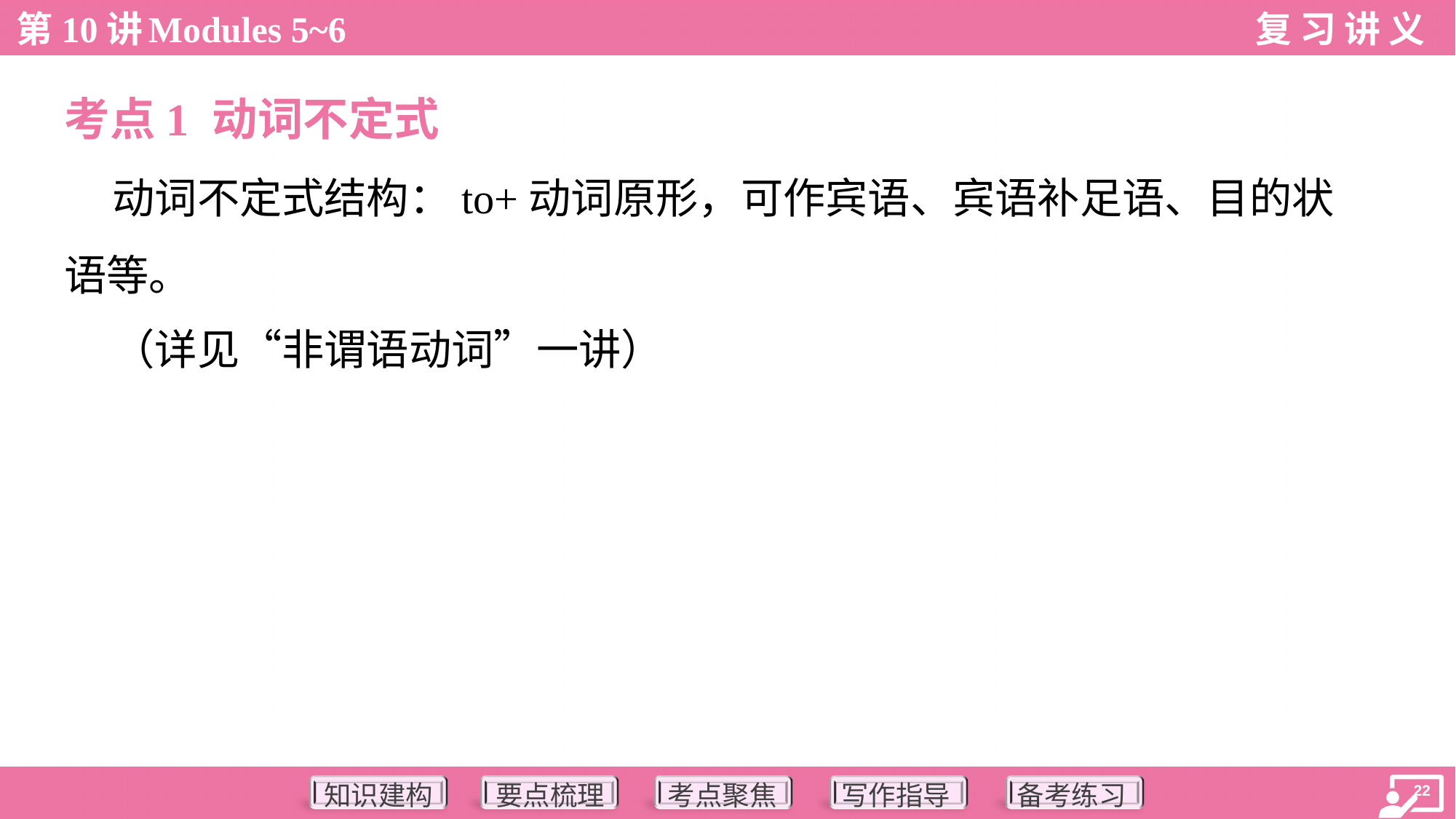

考点1 动词不定式
    动词不定式结构：to+动词原形，可作宾语、宾语补足语、目的状
语等。
    （详见“非谓语动词”一讲）